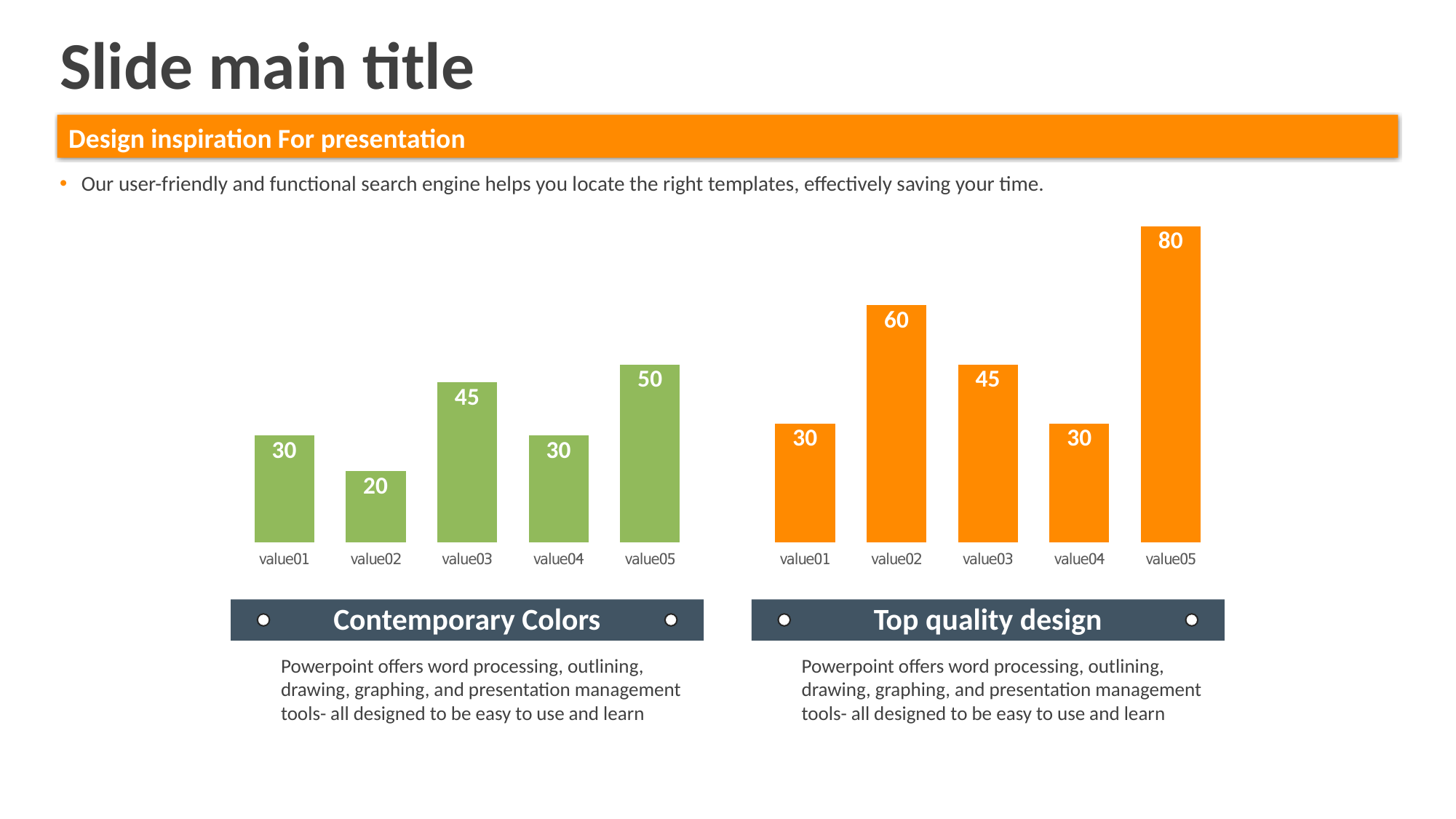

Slide main title

Design inspiration For presentation
Our user-friendly and functional search engine helps you locate the right templates, effectively saving your time.

### Chart

| Category | 계열 1 |
|---|---|
| value01 | 30.0 |
| value02 | 20.0 |
| value03 | 45.0 |
| value04 | 30.0 |
| value05 | 50.0 |

### Chart

| Category | 계열 1 |
|---|---|
| value01 | 30.0 |
| value02 | 60.0 |
| value03 | 45.0 |
| value04 | 30.0 |
| value05 | 80.0 |

Contemporary Colors
Powerpoint offers word processing, outlining, drawing, graphing, and presentation management tools- all designed to be easy to use and learn

Top quality design
Powerpoint offers word processing, outlining, drawing, graphing, and presentation management tools- all designed to be easy to use and learn